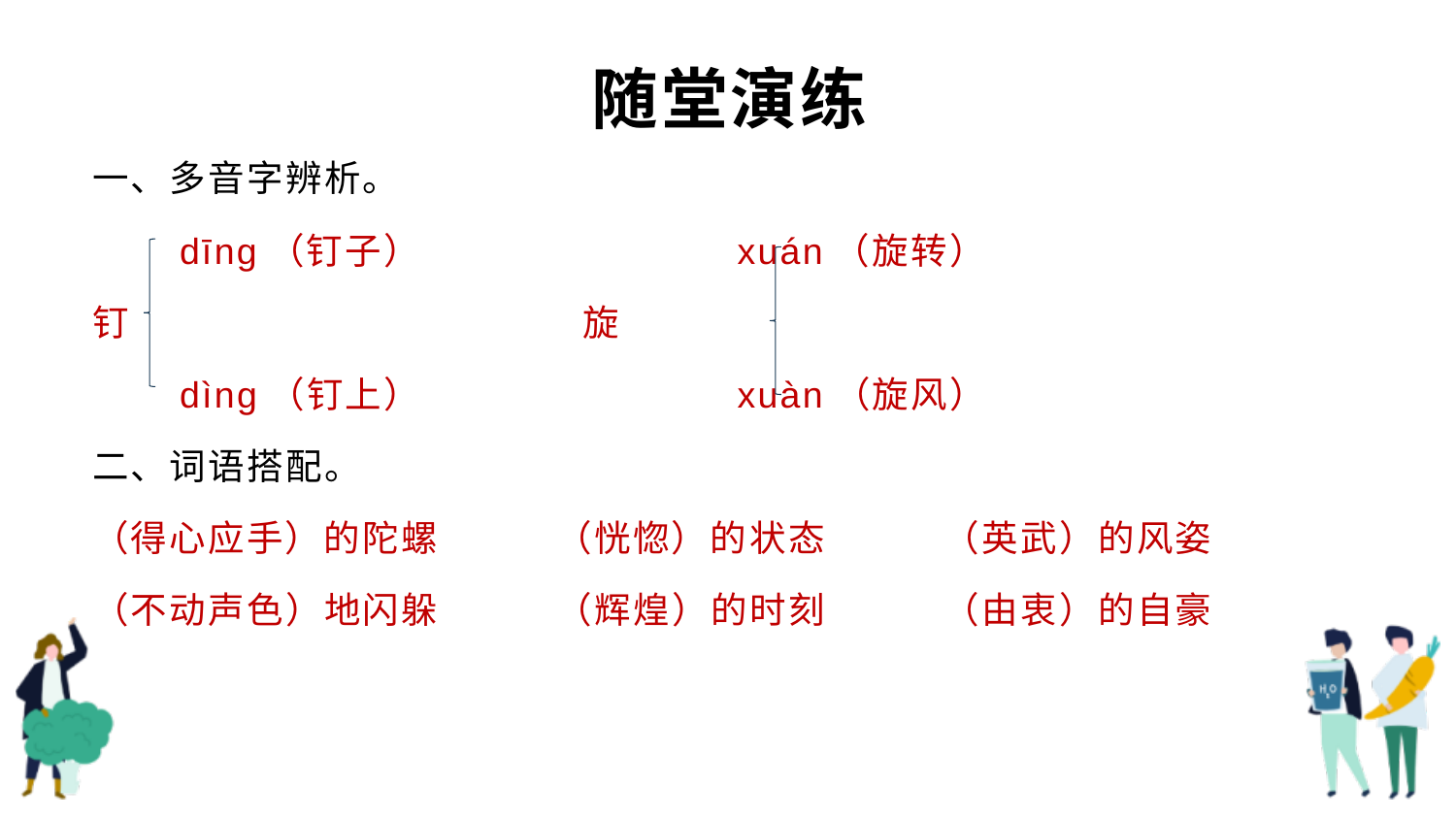

# 随堂演练
一、多音字辨析。
       dīng（钉子）                             xuán（旋转）
钉                                           旋
       dìng（钉上）                             xuàn（旋风）
二、词语搭配。
（得心应手）的陀螺           （恍惚）的状态           （英武）的风姿
（不动声色）地闪躲           （辉煌）的时刻           （由衷）的自豪